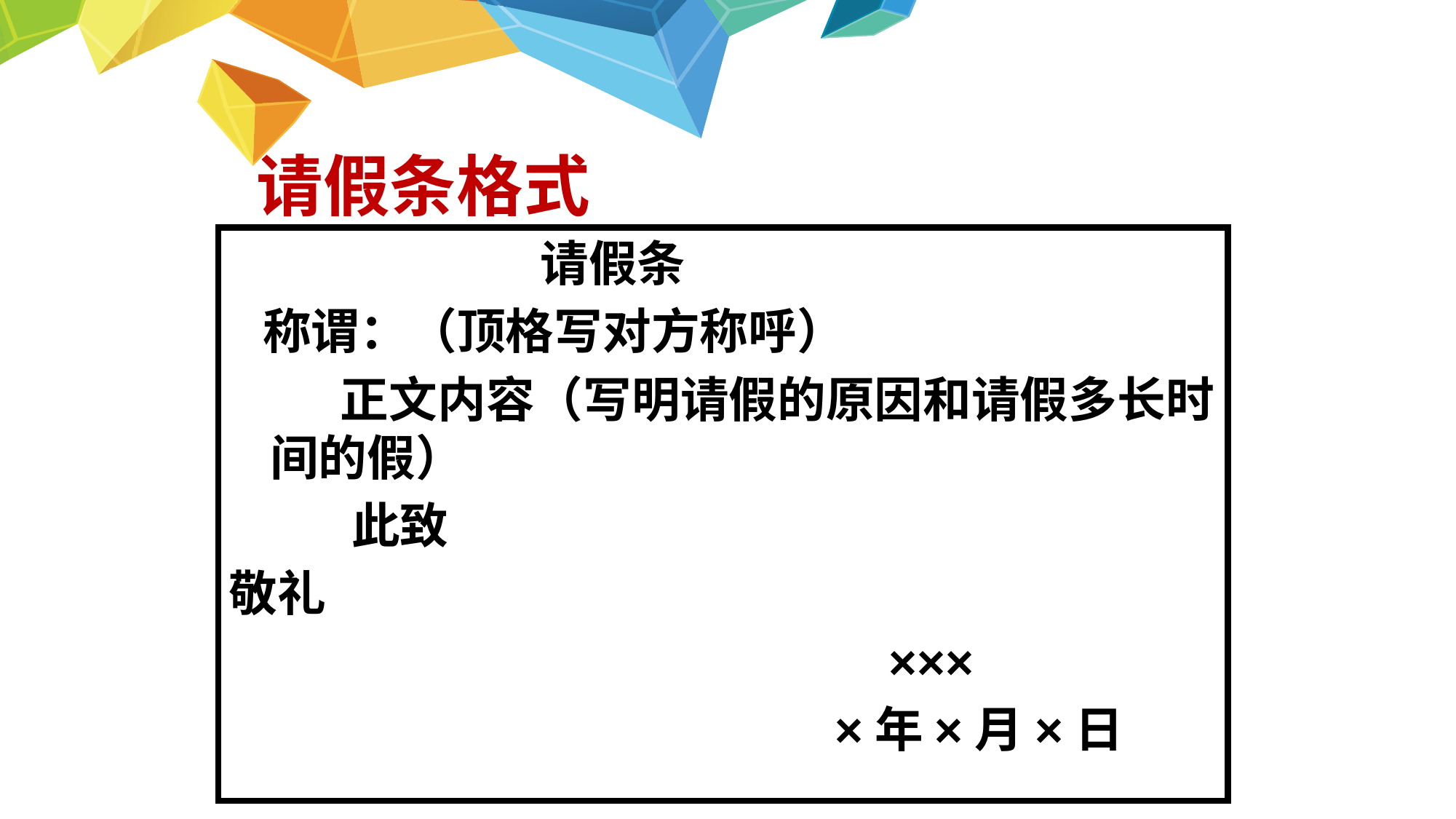

# 请假条格式
                           请假条
  称谓：（顶格写对方称呼）
         正文内容（写明请假的原因和请假多长时间的假）
          此致
敬礼
                                                 ×××
                                             ×年×月×日